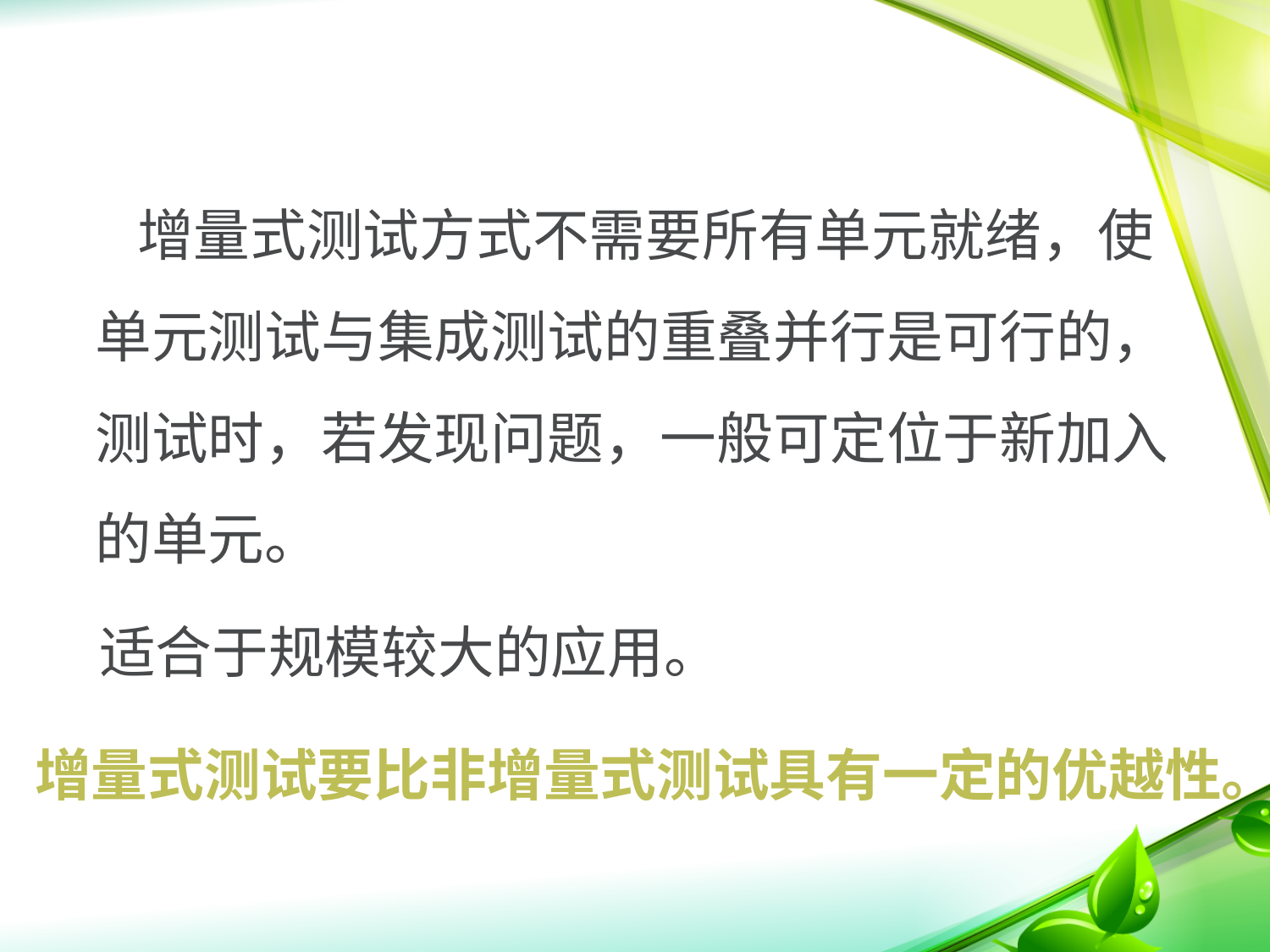

增量式测试方式不需要所有单元就绪，使单元测试与集成测试的重叠并行是可行的，测试时，若发现问题，一般可定位于新加入的单元。
   适合于规模较大的应用。

增量式测试要比非增量式测试具有一定的优越性。